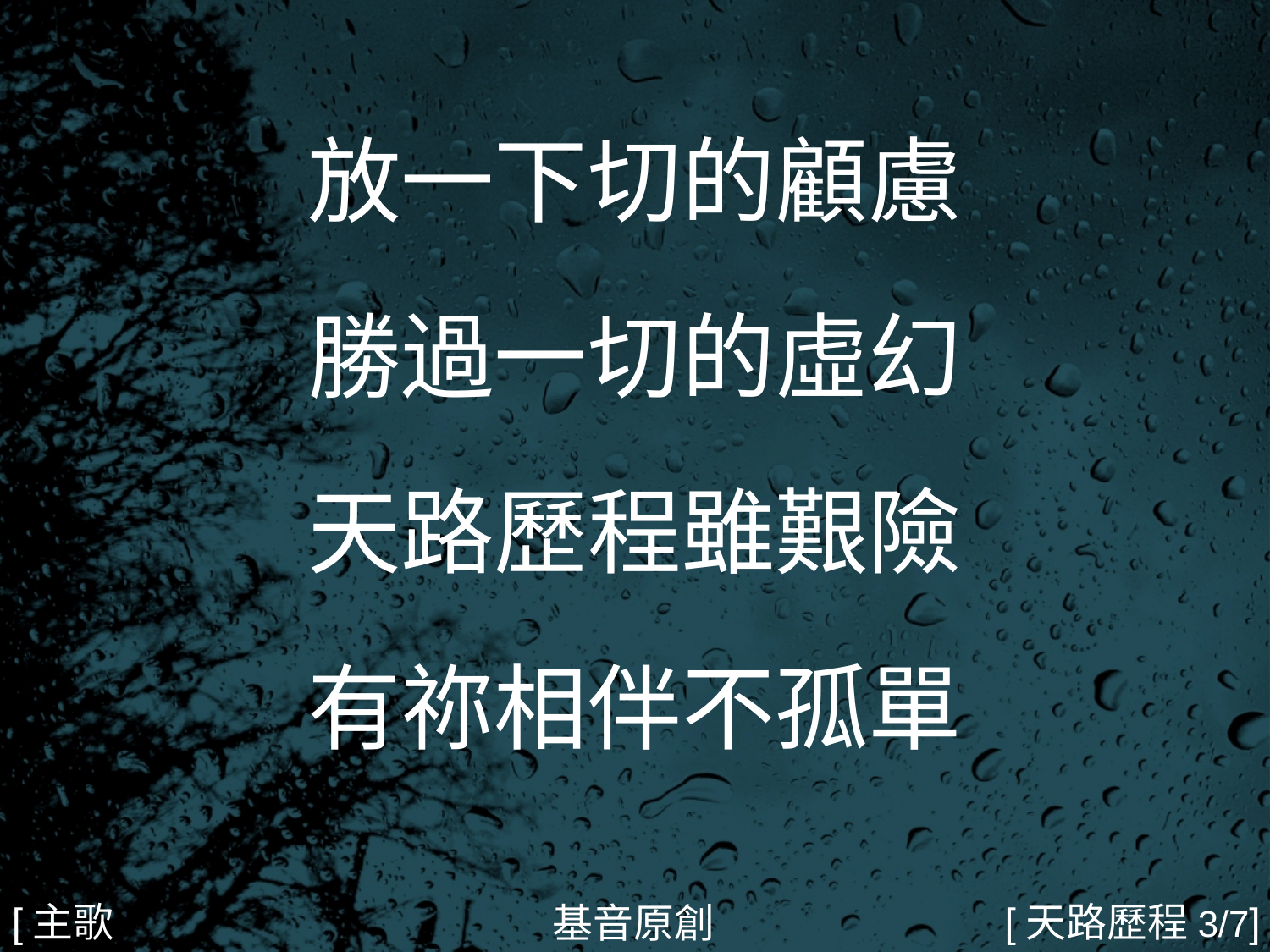

放一下切的顧慮

勝過一切的虛幻

天路歷程雖艱險

有祢相伴不孤單

#

[主歌2a]
[天路歷程3/7]
基音原創